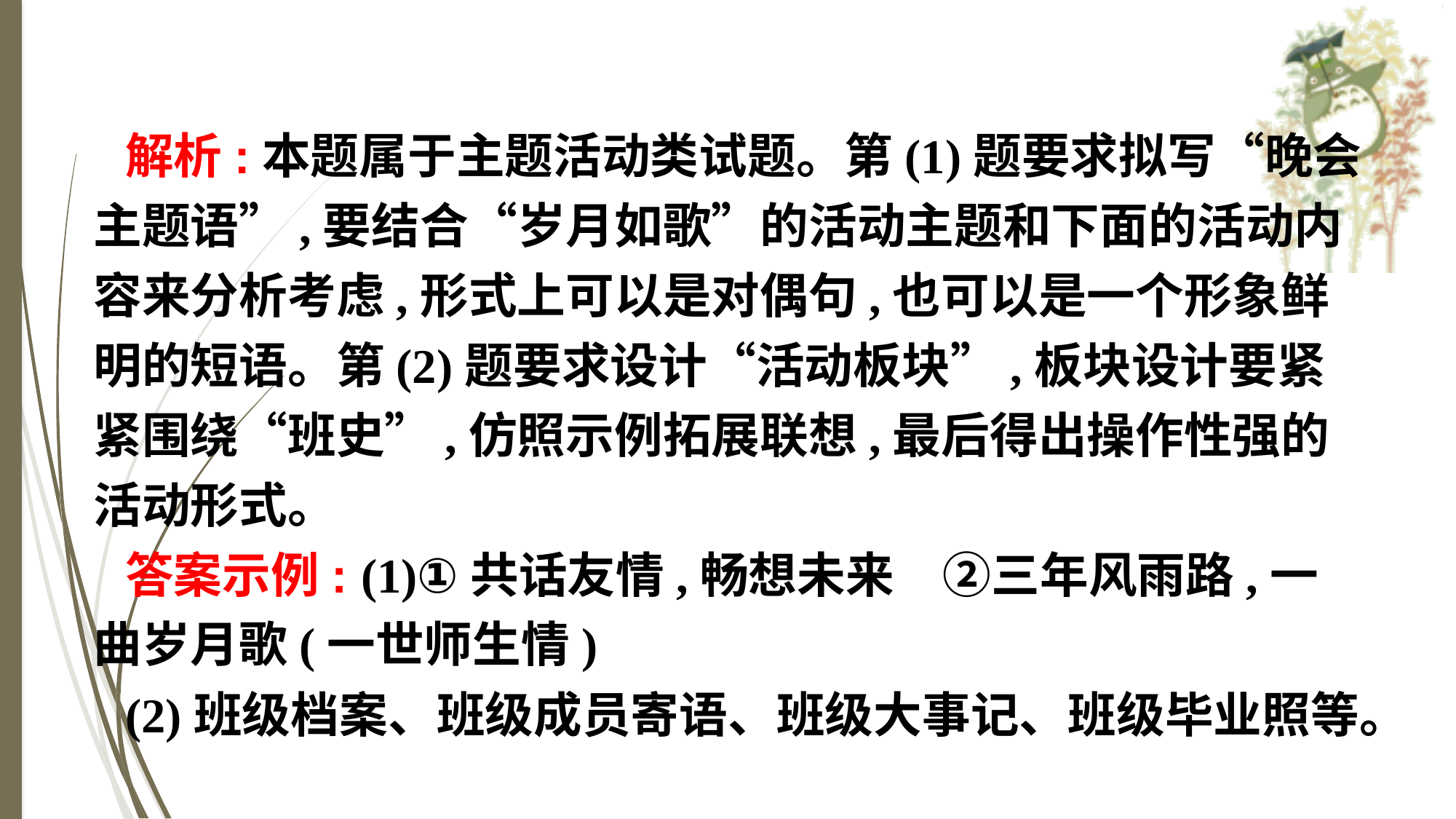

解析:本题属于主题活动类试题。第(1)题要求拟写“晚会主题语”,要结合“岁月如歌”的活动主题和下面的活动内容来分析考虑,形式上可以是对偶句,也可以是一个形象鲜明的短语。第(2)题要求设计“活动板块”,板块设计要紧紧围绕“班史”,仿照示例拓展联想,最后得出操作性强的活动形式。
答案示例: (1)①共话友情,畅想未来　②三年风雨路,一曲岁月歌(一世师生情)
(2)班级档案、班级成员寄语、班级大事记、班级毕业照等。